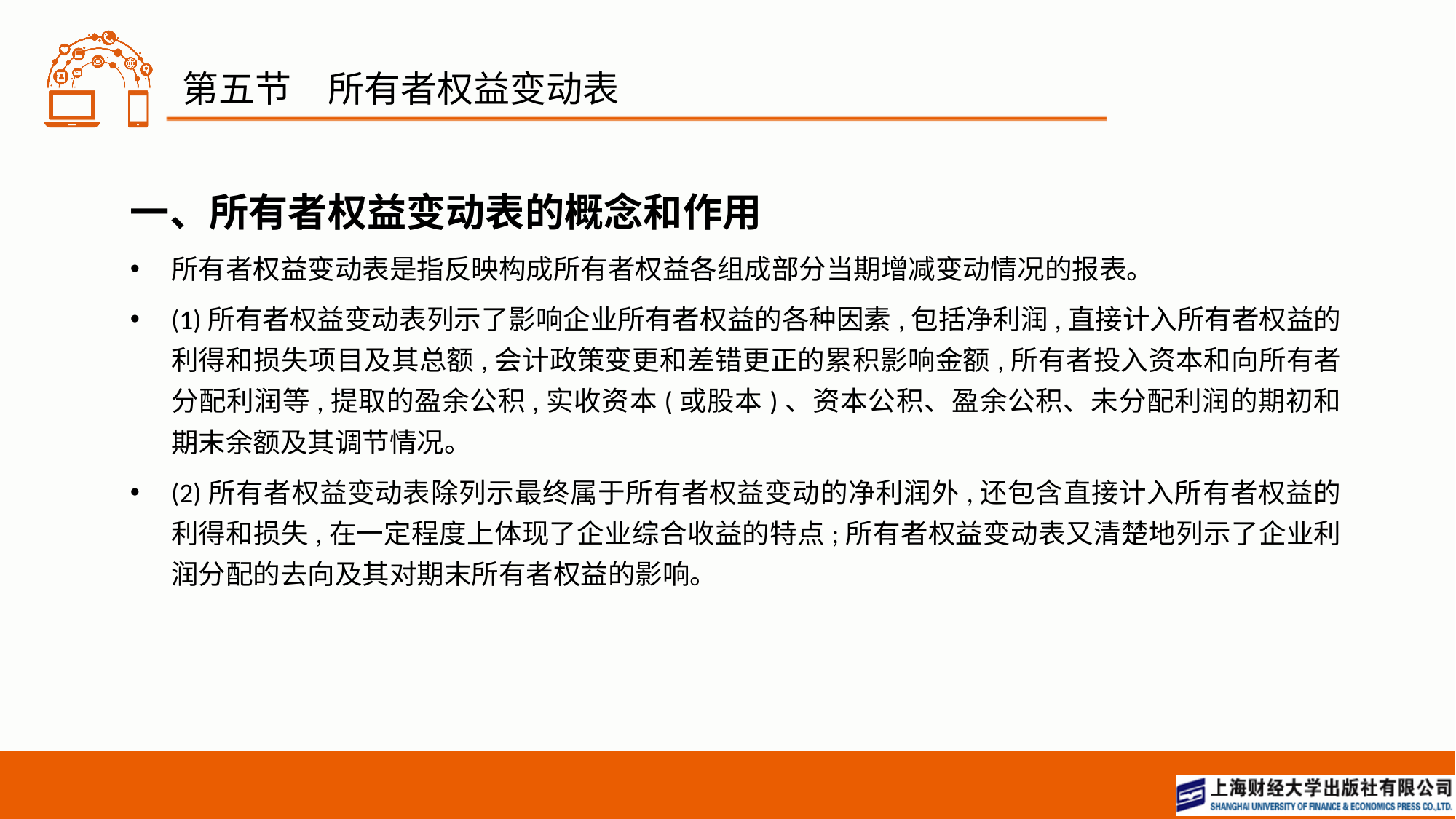

# 第五节　所有者权益变动表
一、所有者权益变动表的概念和作用
所有者权益变动表是指反映构成所有者权益各组成部分当期增减变动情况的报表。
(1)所有者权益变动表列示了影响企业所有者权益的各种因素,包括净利润,直接计入所有者权益的利得和损失项目及其总额,会计政策变更和差错更正的累积影响金额,所有者投入资本和向所有者分配利润等,提取的盈余公积,实收资本(或股本)、资本公积、盈余公积、未分配利润的期初和期末余额及其调节情况。
(2)所有者权益变动表除列示最终属于所有者权益变动的净利润外,还包含直接计入所有者权益的利得和损失,在一定程度上体现了企业综合收益的特点;所有者权益变动表又清楚地列示了企业利润分配的去向及其对期末所有者权益的影响。